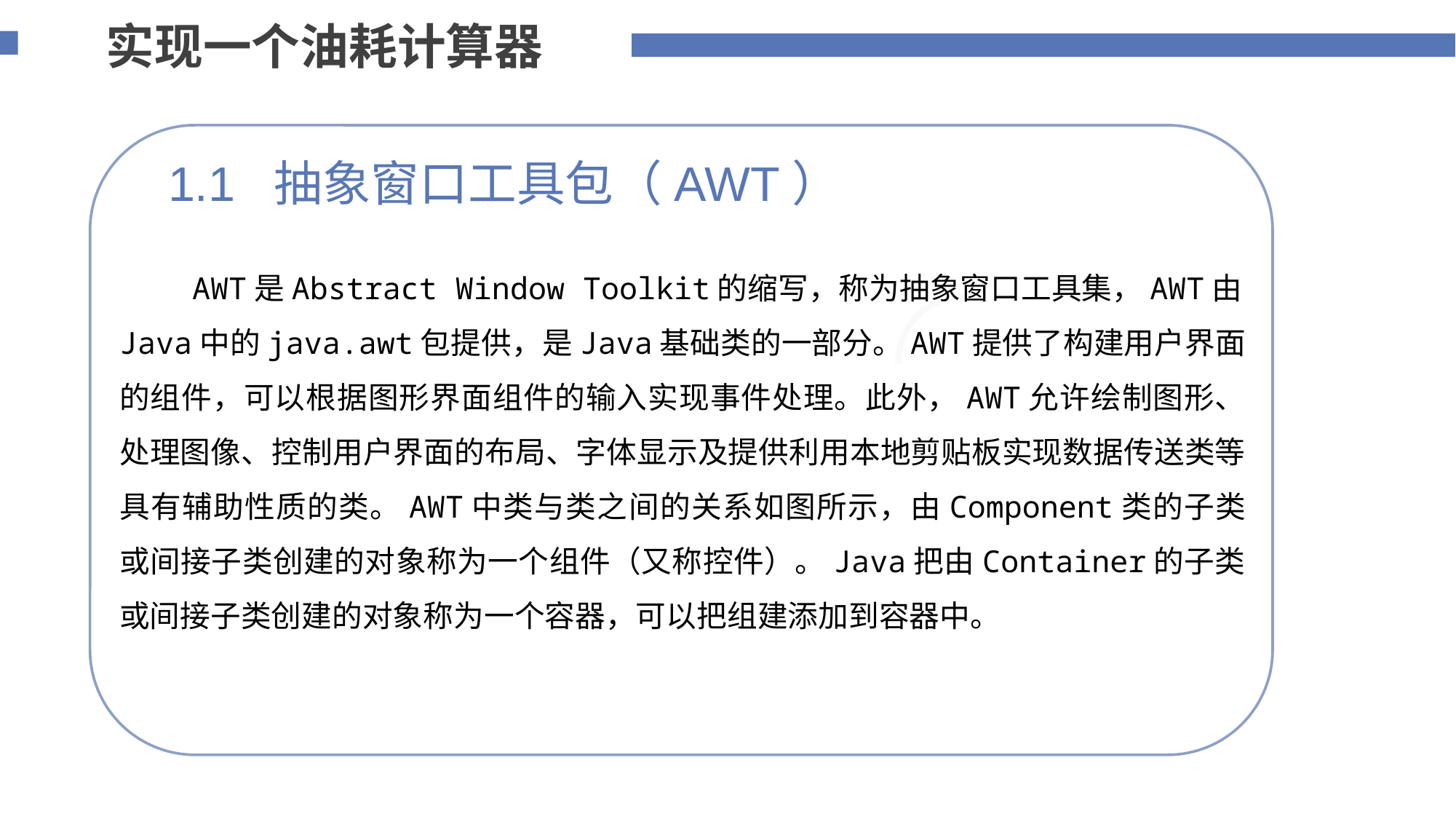

实现一个油耗计算器

1.1  抽象窗口工具包（AWT）
    AWT是Abstract Window Toolkit的缩写，称为抽象窗口工具集，AWT由Java中的java.awt包提供，是Java基础类的一部分。AWT提供了构建用户界面的组件，可以根据图形界面组件的输入实现事件处理。此外，AWT允许绘制图形、处理图像、控制用户界面的布局、字体显示及提供利用本地剪贴板实现数据传送类等具有辅助性质的类。AWT中类与类之间的关系如图所示，由Component类的子类或间接子类创建的对象称为一个组件（又称控件）。Java把由Container的子类或间接子类创建的对象称为一个容器，可以把组建添加到容器中。
添加标题内容
您的内容打在这里，或者通过复制您的文本后，在此框中选择粘贴，并选择只保留文字。

75%